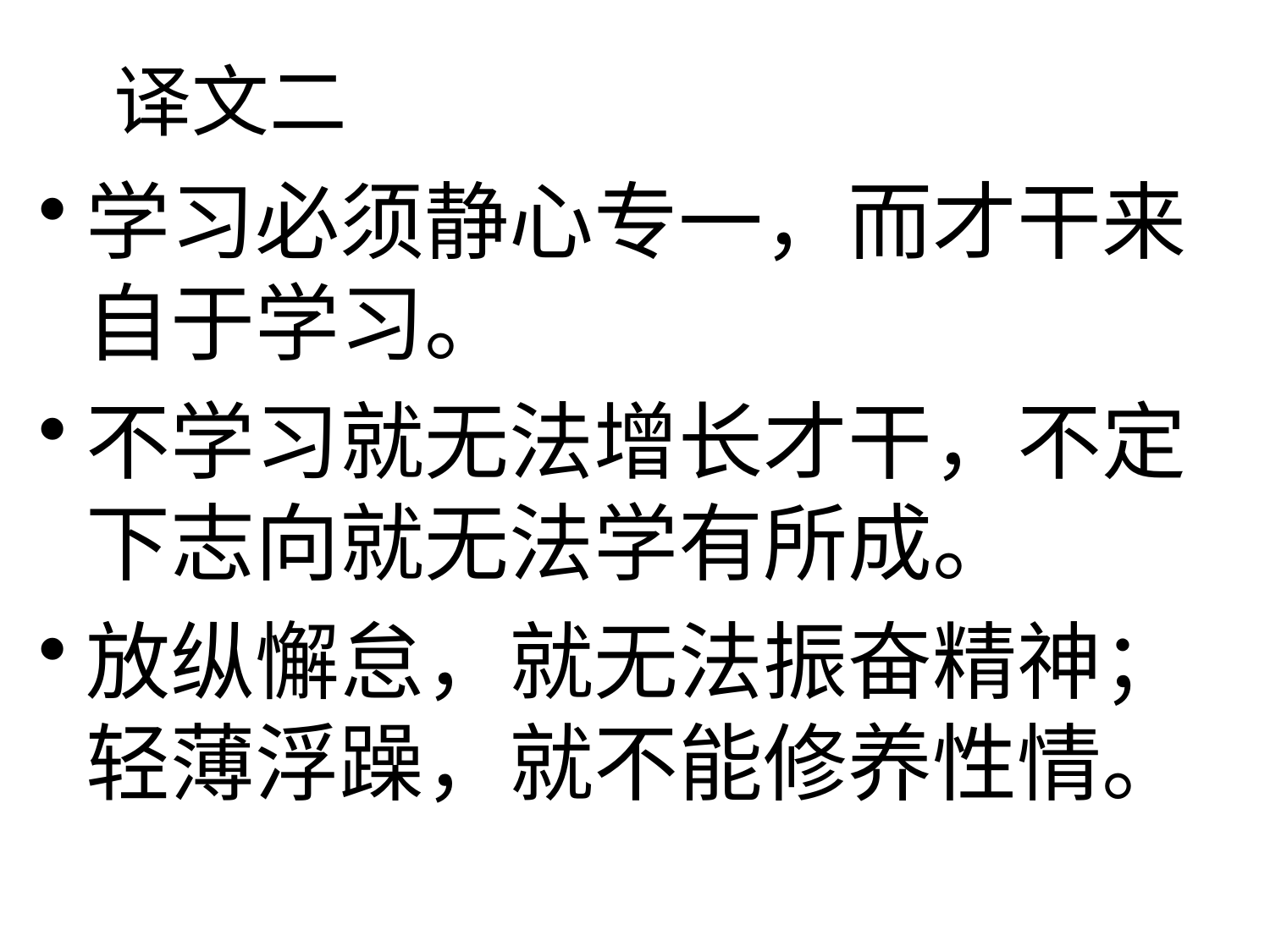

# 译文二
学习必须静心专一，而才干来自于学习。
不学习就无法增长才干，不定下志向就无法学有所成。
放纵懈怠，就无法振奋精神；轻薄浮躁，就不能修养性情。